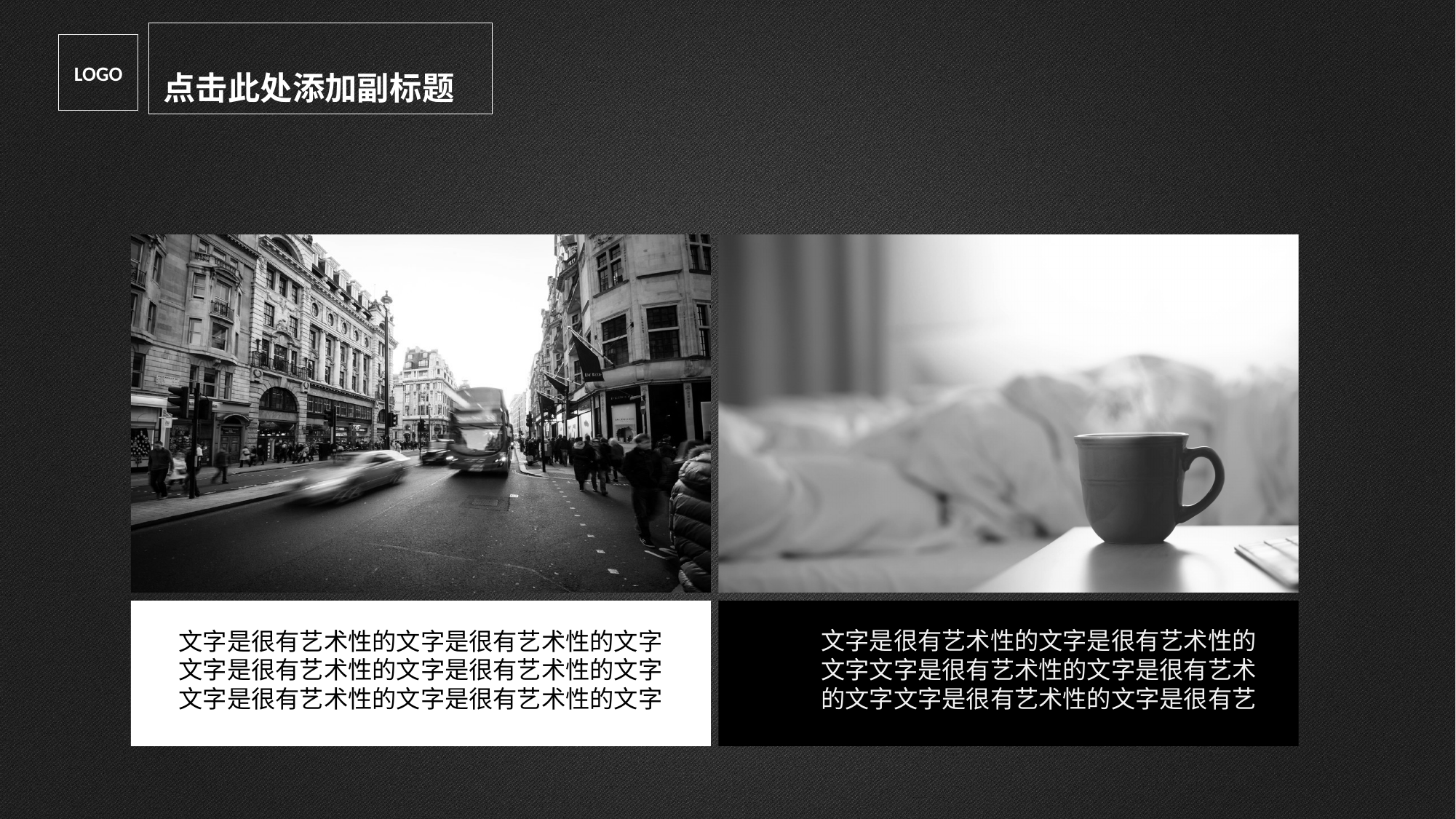

点击此处添加副标题
LOGO

文字是很有艺术性的文字是很有艺术性的
文字文字是很有艺术性的文字是很有艺术
的文字文字是很有艺术性的文字是很有艺
文字是很有艺术性的文字是很有艺术性的文字
文字是很有艺术性的文字是很有艺术性的文字
文字是很有艺术性的文字是很有艺术性的文字